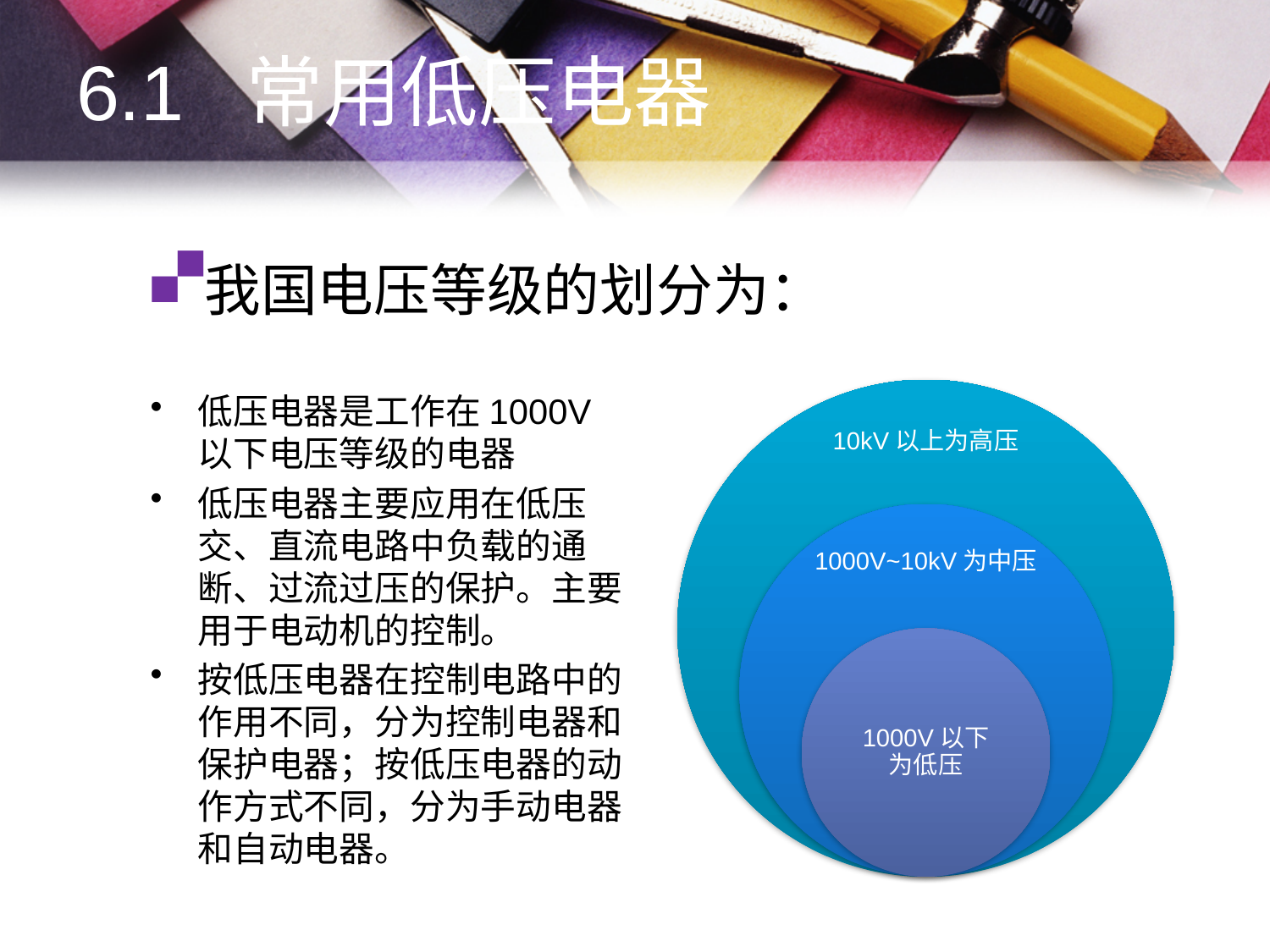

6.1  常用低压电器
# 我国电压等级的划分为：
10kV以上为高压
1000V~10kV为中压
1000V以下为低压
低压电器是工作在1000V以下电压等级的电器
低压电器主要应用在低压交、直流电路中负载的通断、过流过压的保护。主要用于电动机的控制。
按低压电器在控制电路中的作用不同，分为控制电器和保护电器；按低压电器的动作方式不同，分为手动电器和自动电器。